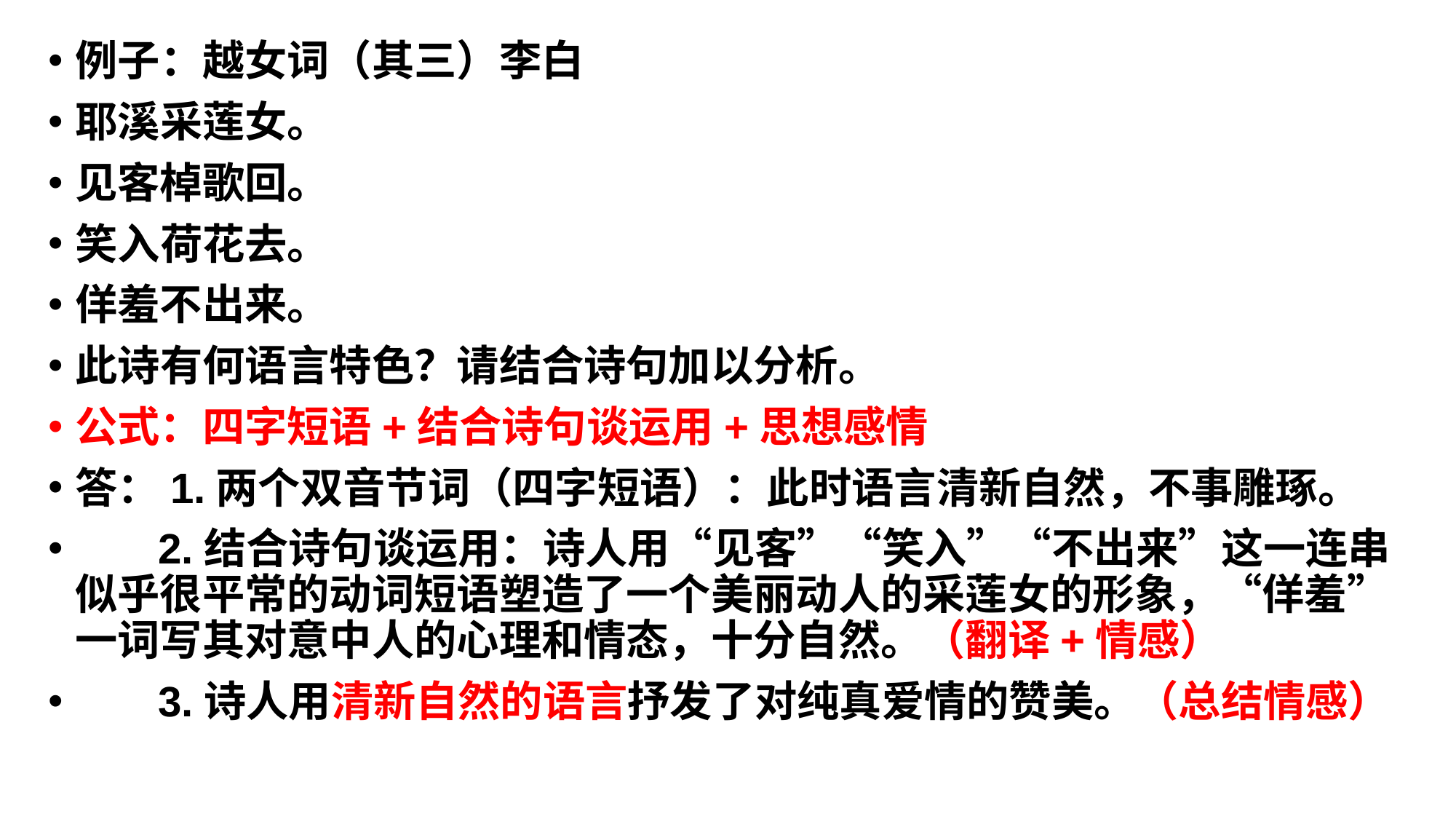

例子：越女词（其三）李白
耶溪采莲女。
见客棹歌回。
笑入荷花去。
佯羞不出来。
此诗有何语言特色？请结合诗句加以分析。
公式：四字短语+结合诗句谈运用+思想感情
答：1.两个双音节词（四字短语）：此时语言清新自然，不事雕琢。
       2.结合诗句谈运用：诗人用“见客”“笑入”“不出来”这一连串似乎很平常的动词短语塑造了一个美丽动人的采莲女的形象，“佯羞”一词写其对意中人的心理和情态，十分自然。（翻译+情感）
       3.诗人用清新自然的语言抒发了对纯真爱情的赞美。（总结情感）